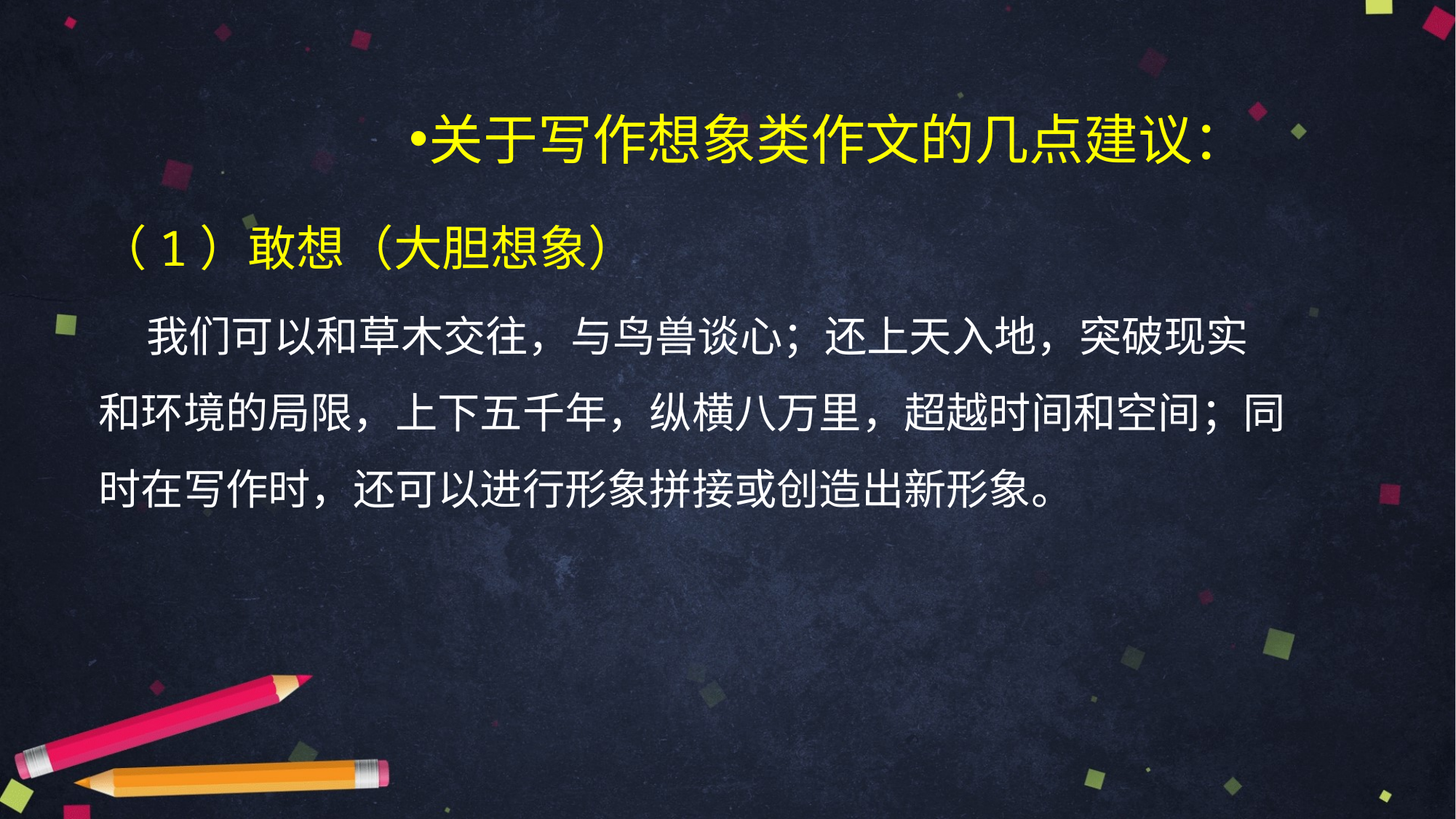

关于写作想象类作文的几点建议：
（1）敢想（大胆想象）
    我们可以和草木交往，与鸟兽谈心；还上天入地，突破现实和环境的局限，上下五千年，纵横八万里，超越时间和空间；同时在写作时，还可以进行形象拼接或创造出新形象。